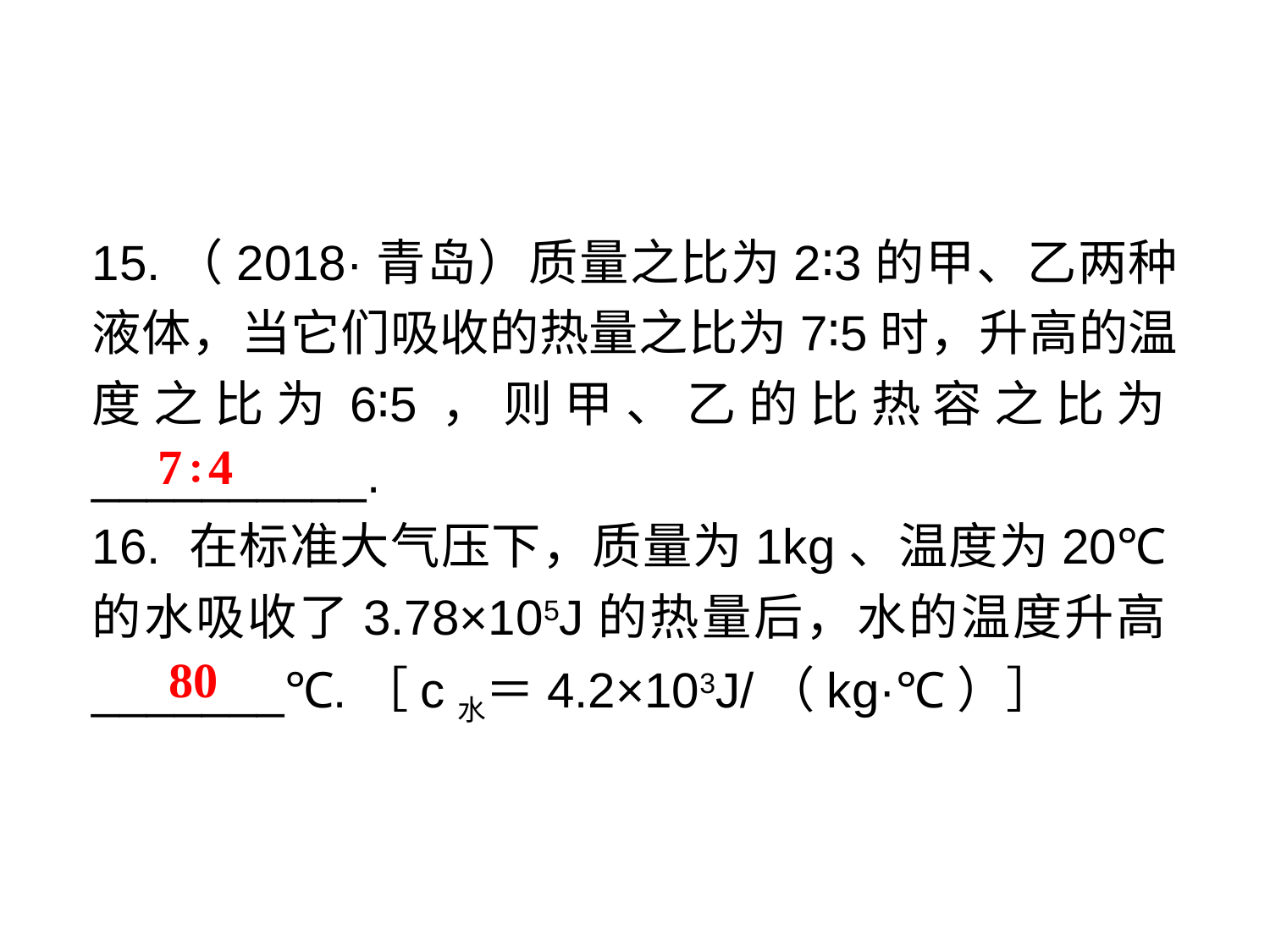

15.（2018·青岛）质量之比为2∶3的甲、乙两种液体，当它们吸收的热量之比为7∶5时，升高的温度之比为6∶5，则甲、乙的比热容之比为__________.
16. 在标准大气压下，质量为1kg、温度为20℃的水吸收了3.78×105J的热量后，水的温度升高_______℃.［c水＝4.2×103J/（kg·℃）］
7∶4
80